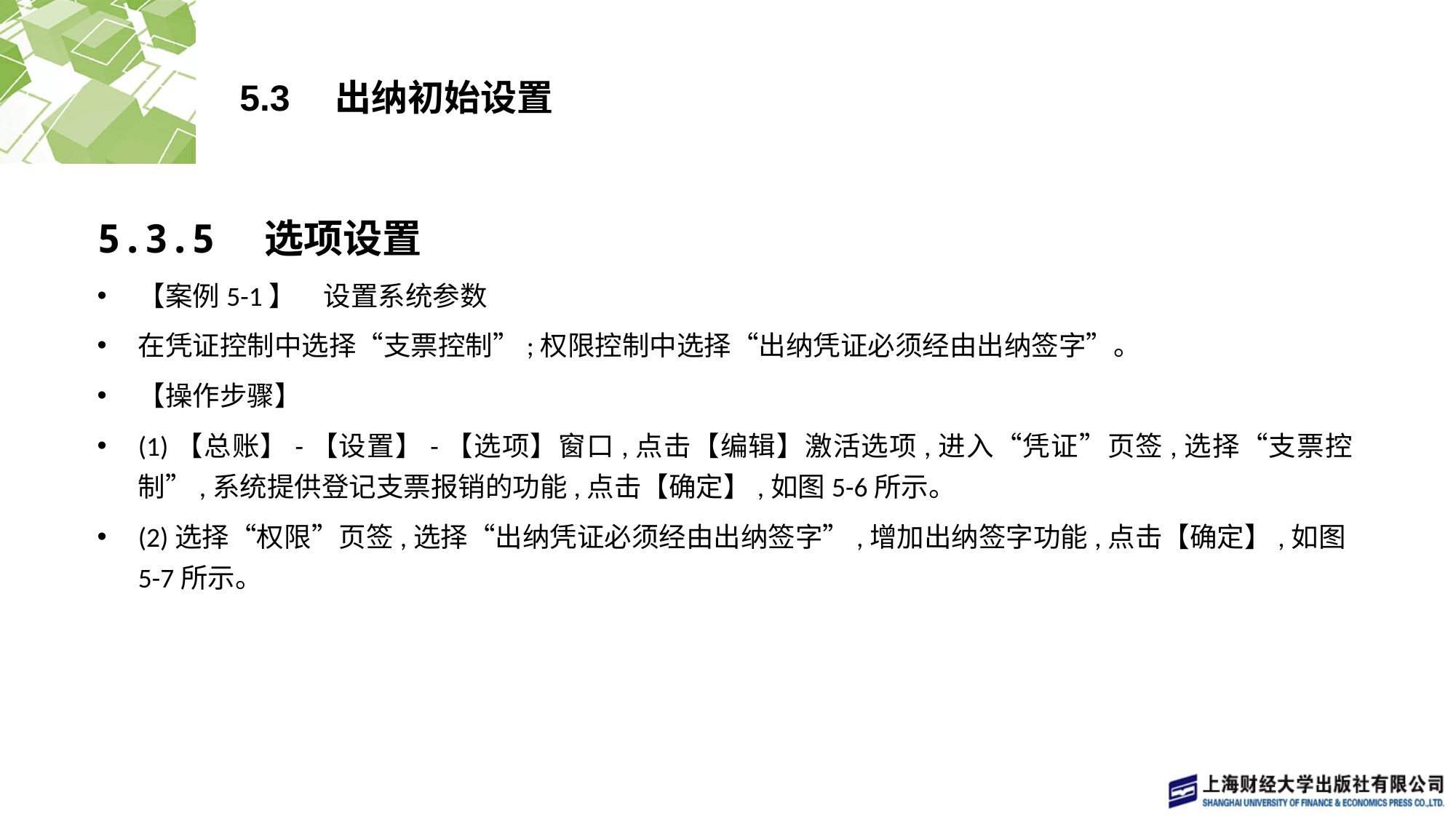

# 5.3　出纳初始设置
5.3.5　选项设置
【案例5-1】　设置系统参数
在凭证控制中选择“支票控制”;权限控制中选择“出纳凭证必须经由出纳签字”。
【操作步骤】
(1)【总账】-【设置】-【选项】窗口,点击【编辑】激活选项,进入“凭证”页签,选择“支票控制”,系统提供登记支票报销的功能,点击【确定】,如图5-6所示。
(2)选择“权限”页签,选择“出纳凭证必须经由出纳签字”,增加出纳签字功能,点击【确定】,如图5-7所示。